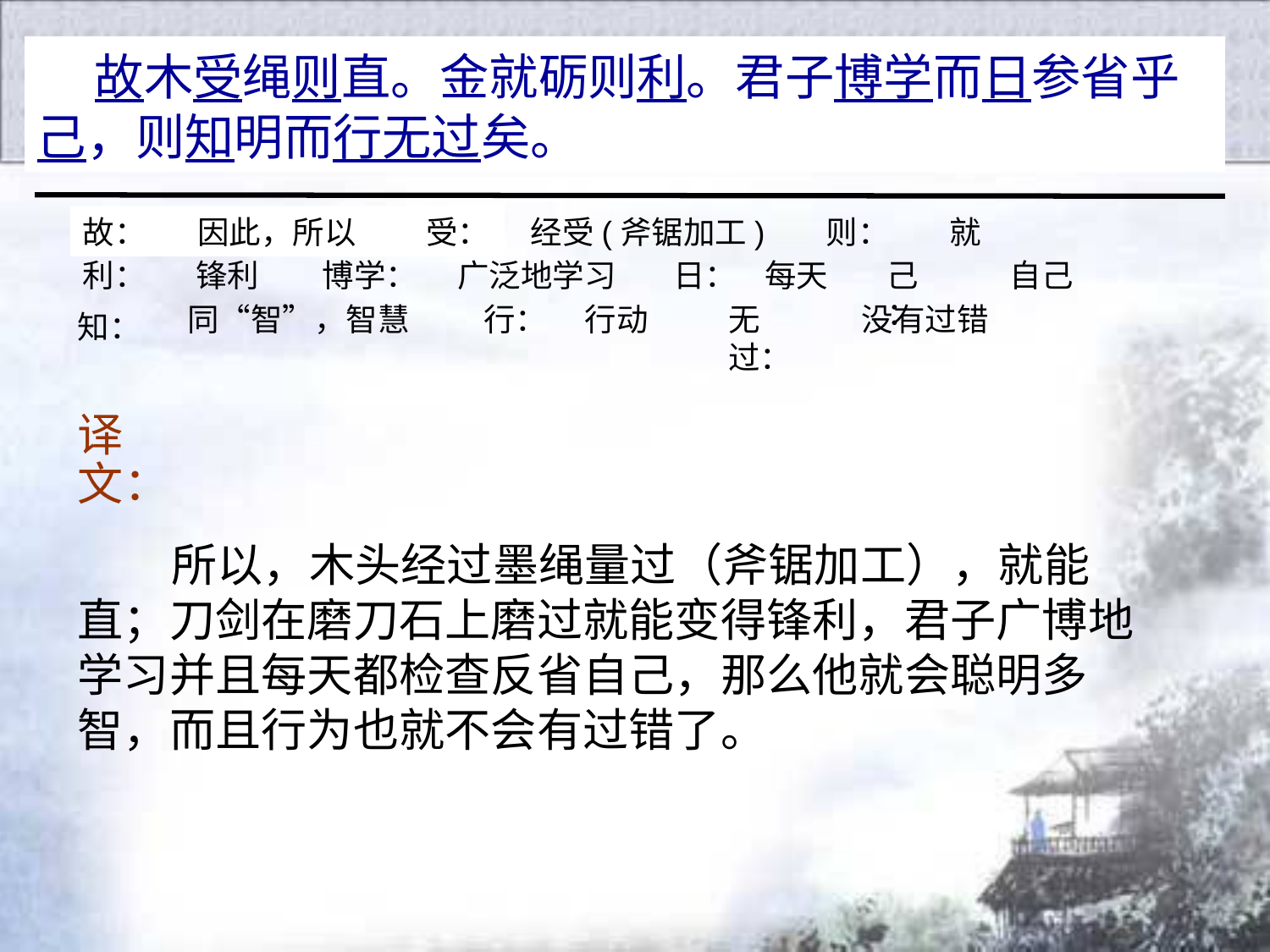

故木受绳则直。金就砺则利。君子博学而日参省乎己，则知明而行无过矣。

故：
因此，所以
受：
经受(斧锯加工)
则：
就
博学：
利：
锋利
广泛地学习
日：
每天
己：
自己
行：
同“智”，智慧
行动
无过：
没有过错
知：
译文：
        所以，木头经过墨绳量过（斧锯加工），就能直；刀剑在磨刀石上磨过就能变得锋利，君子广博地学习并且每天都检查反省自己，那么他就会聪明多智，而且行为也就不会有过错了。